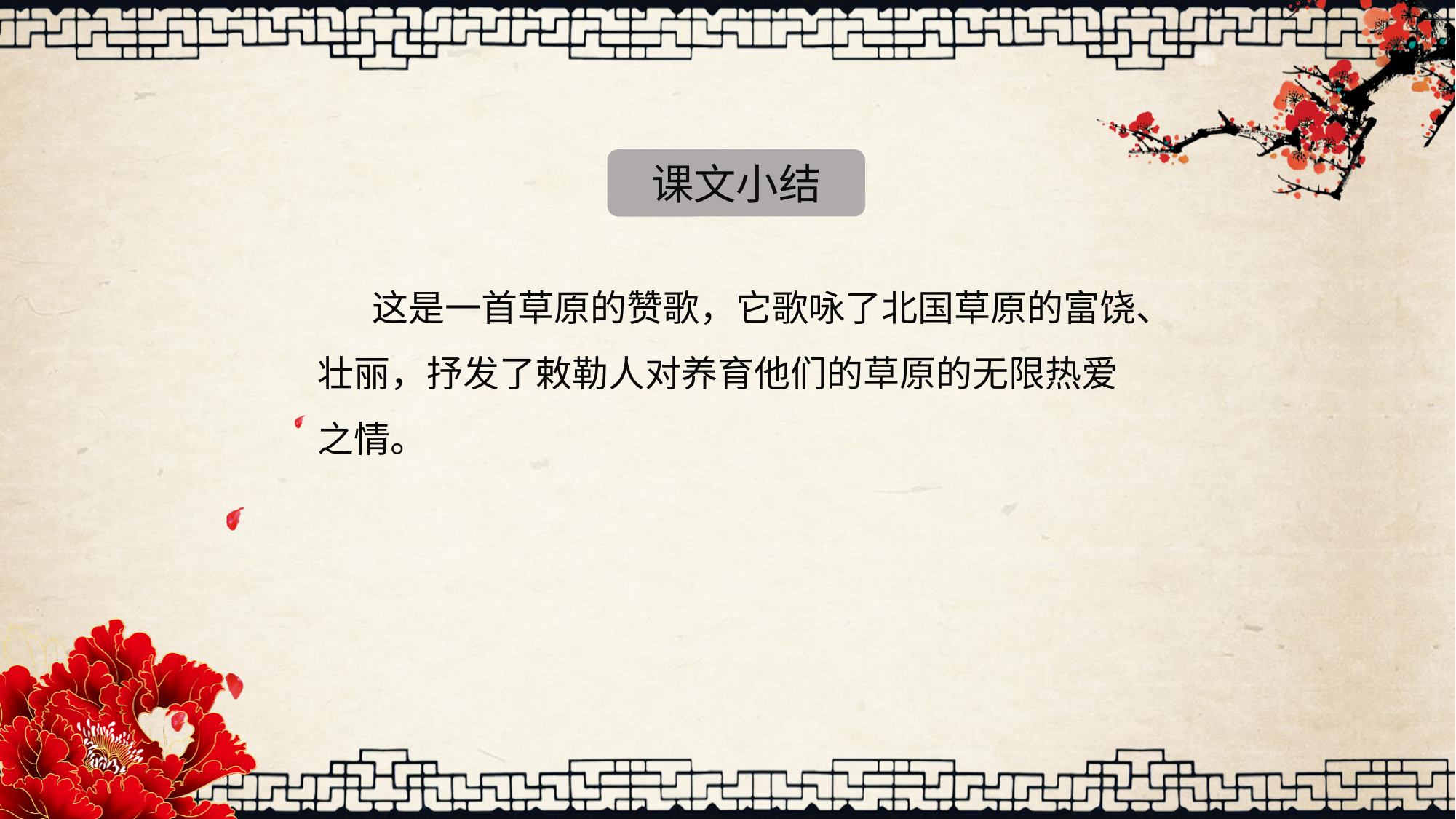

课文小结
这是一首草原的赞歌，它歌咏了北国草原的富饶、壮丽，抒发了敕勒人对养育他们的草原的无限热爱之情。